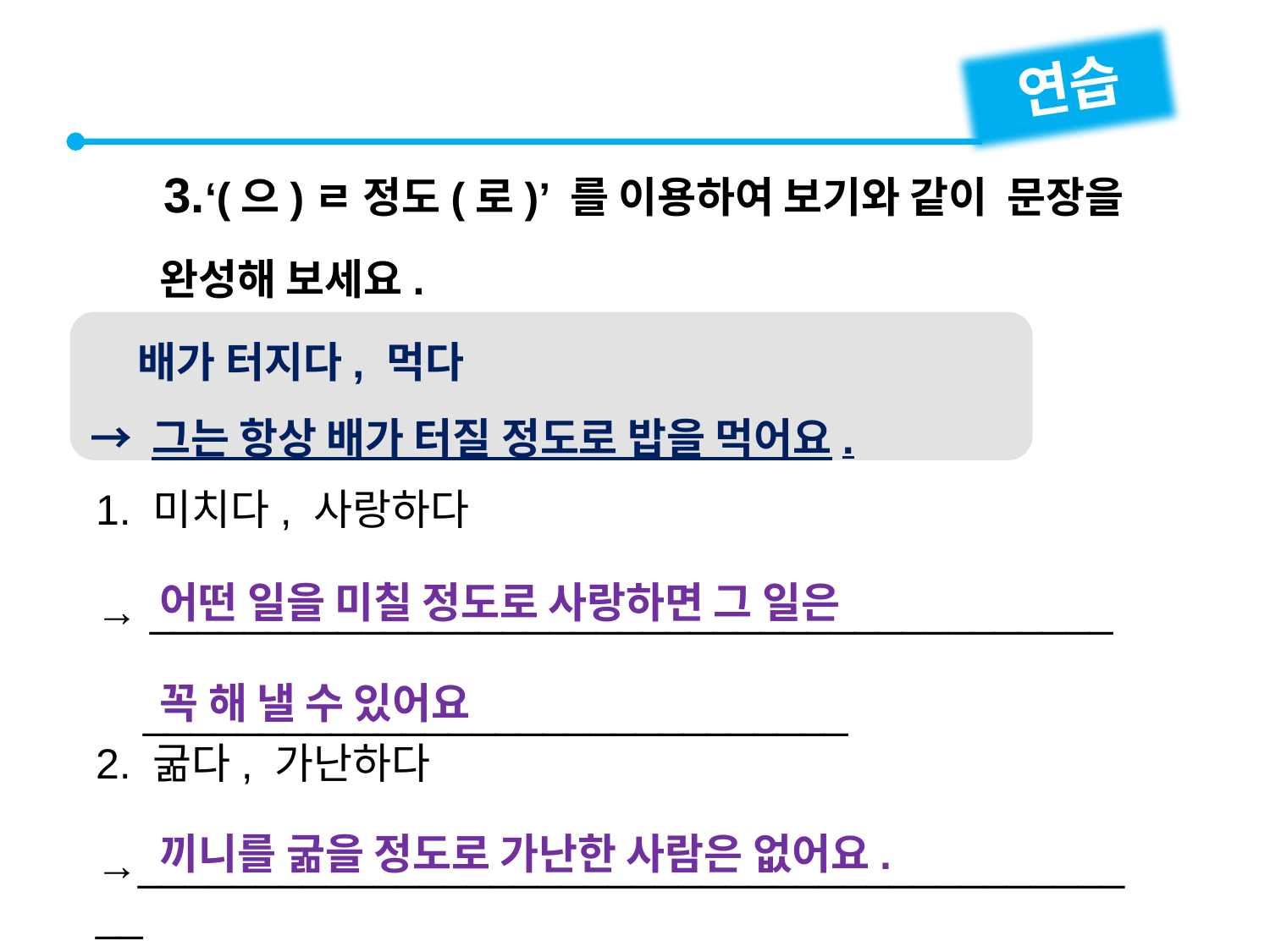

연습
3.‘(으)ㄹ 정도(로)’ 를 이용하여 보기와 같이  문장을
       완성해 보세요.
    배가 터지다, 먹다
→ 그는 항상 배가 터질 정도로 밥을 먹어요.
1. 미치다, 사랑하다

→ _________________________________________

    ______________________________
2. 굶다, 가난하다

→____________________________________________

어떤 일을 미칠 정도로 사랑하면 그 일은
꼭 해 낼 수 있어요
끼니를 굶을 정도로 가난한 사람은 없어요.